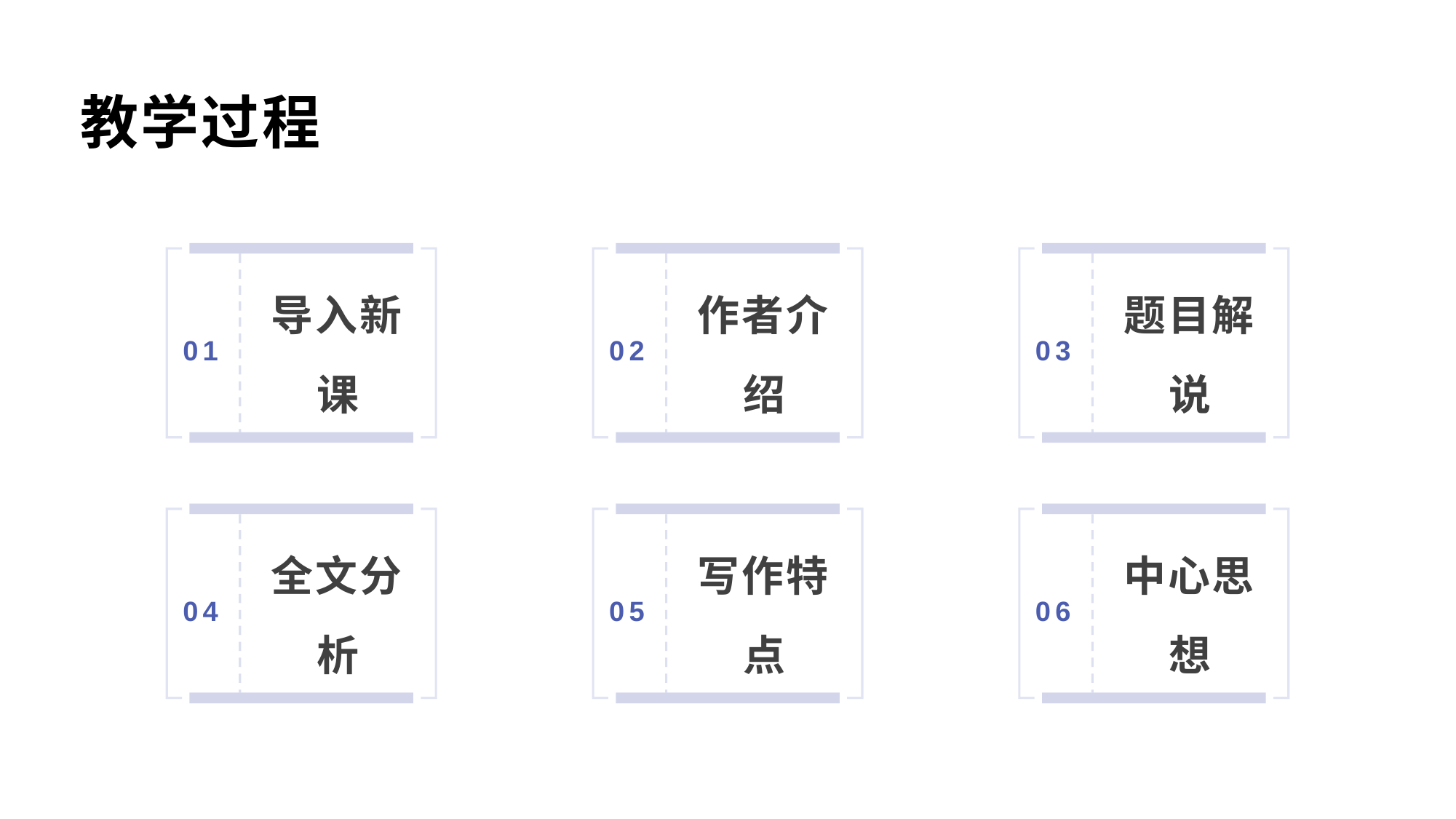

教学过程

导入新课
作者介绍
题目解说
01
02
03

全文分析
写作特点
中心思想
04
05
06